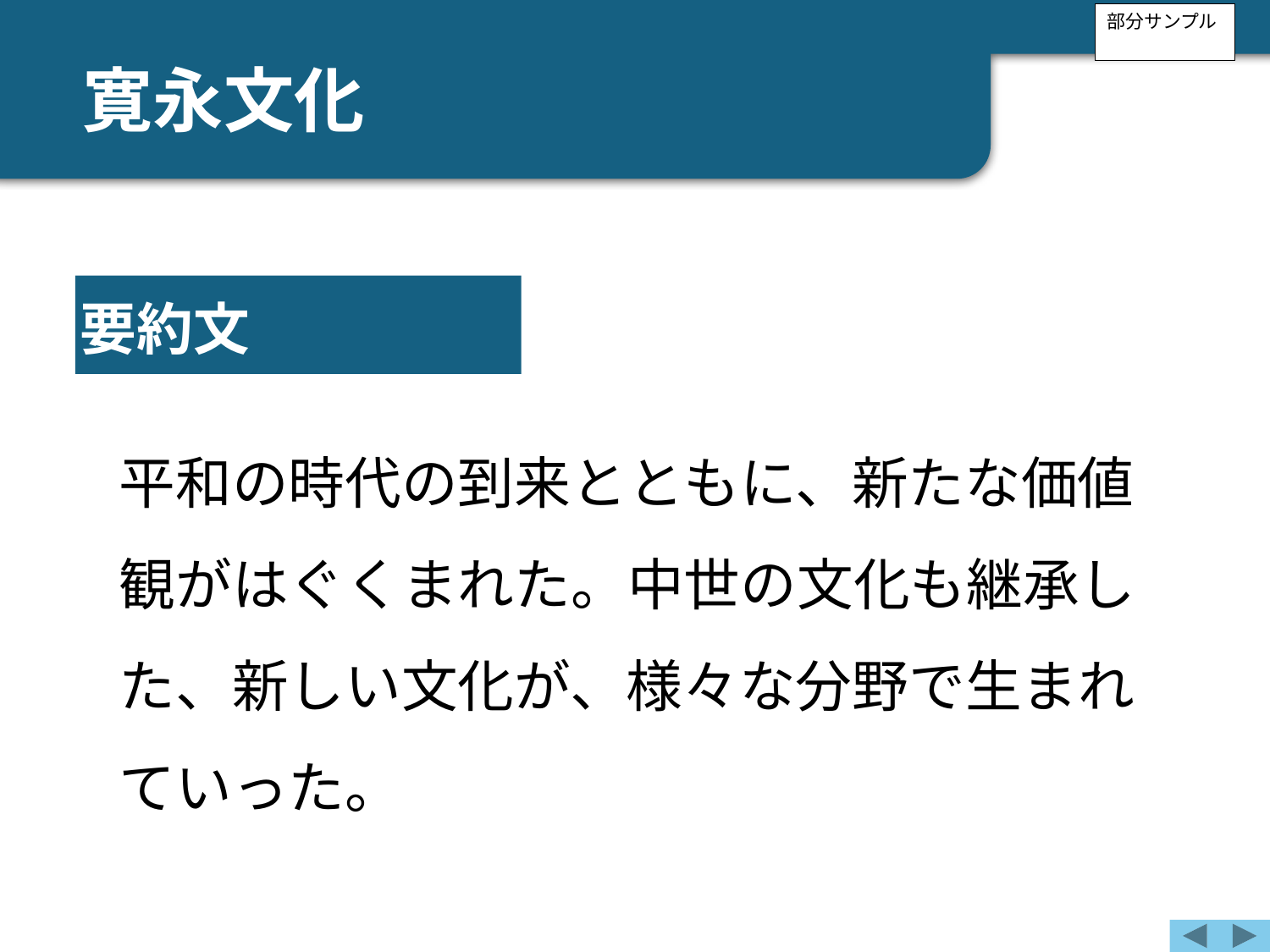

部分サンプル
寛永文化
要約文
平和の時代の到来とともに、新たな価値観がはぐくまれた。中世の文化も継承した、新しい文化が、様々な分野で生まれていった。